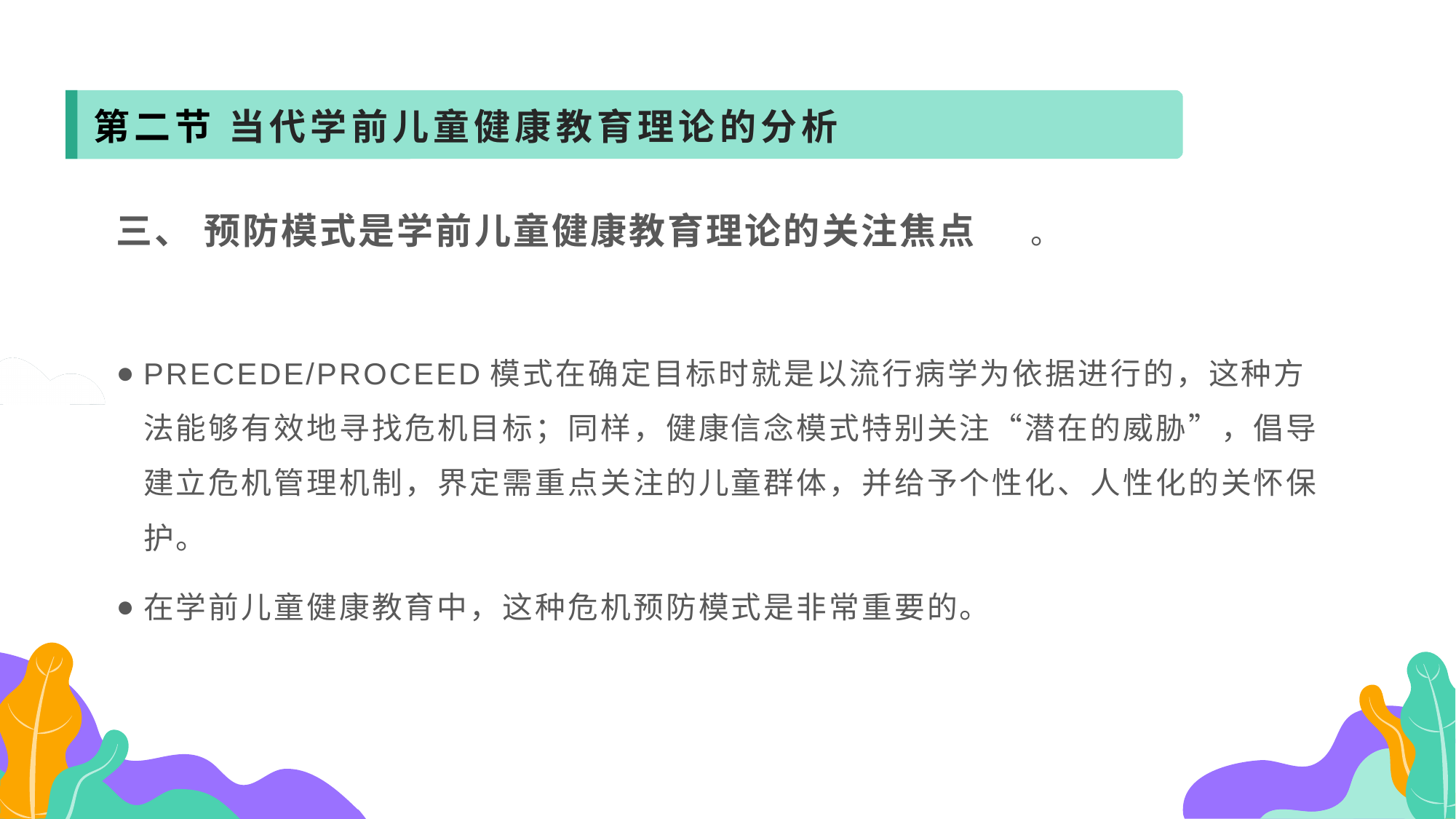

第二节 当代学前儿童健康教育理论的分析
三、 预防模式是学前儿童健康教育理论的关注焦点      。

PRECEDE/PROCEED模式在确定目标时就是以流行病学为依据进行的，这种方法能够有效地寻找危机目标；同样，健康信念模式特别关注“潜在的威胁”，倡导建立危机管理机制，界定需重点关注的儿童群体，并给予个性化、人性化的关怀保护。
在学前儿童健康教育中，这种危机预防模式是非常重要的。